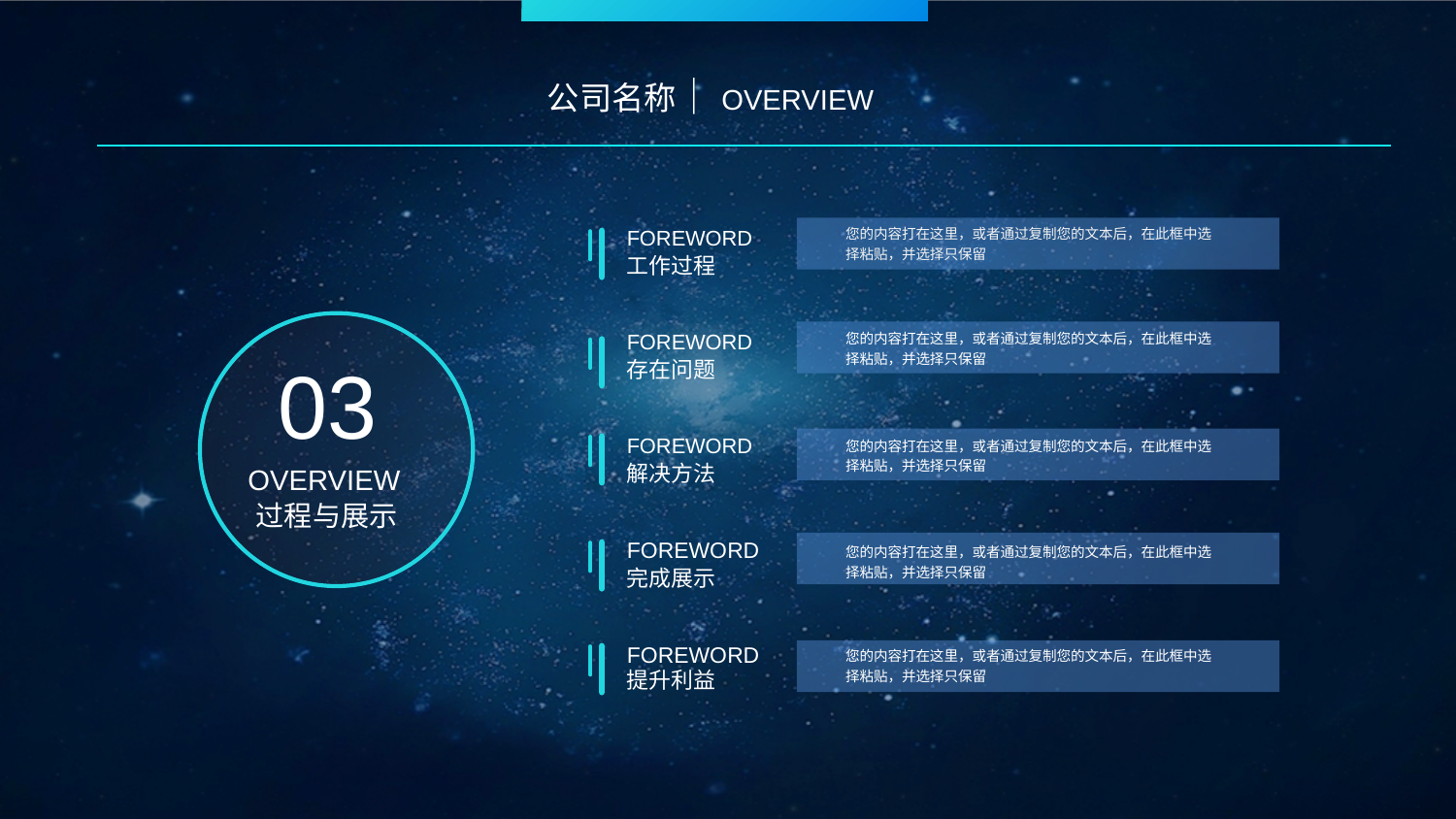

公司名称｜OVERVIEW
您的内容打在这里，或者通过复制您的文本后，在此框中选择粘贴，并选择只保留

您的内容打在这里，或者通过复制您的文本后，在此框中选择粘贴，并选择只保留

您的内容打在这里，或者通过复制您的文本后，在此框中选择粘贴，并选择只保留

您的内容打在这里，或者通过复制您的文本后，在此框中选择粘贴，并选择只保留
您的内容打在这里，或者通过复制您的文本后，在此框中选择粘贴，并选择只保留

FOREWORD
工作过程

FOREWORD
存在问题
03
OVERVIEW
过程与展示
FOREWORD
解决方法
FOREWORD
完成展示
FOREWORD
提升利益